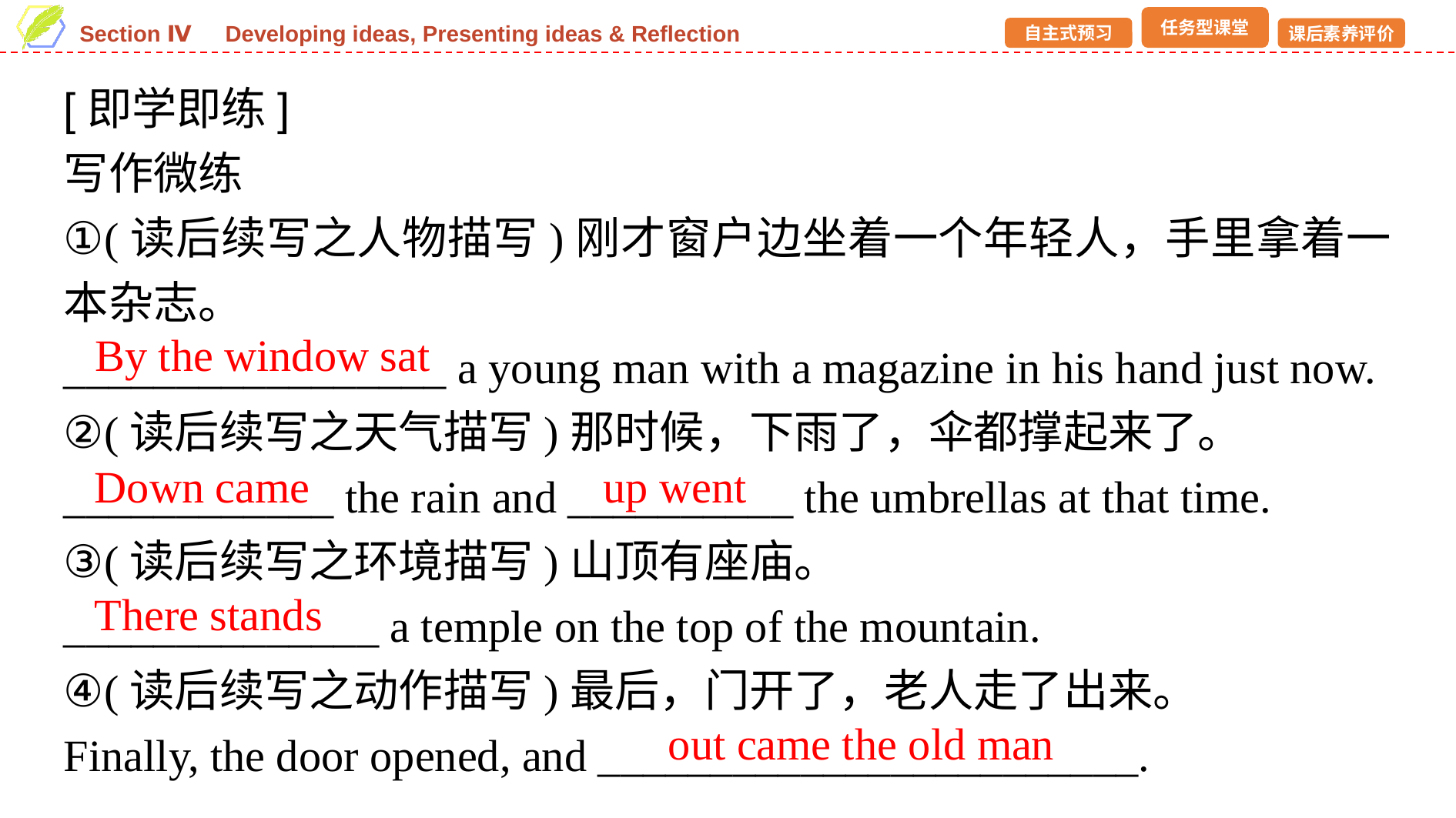

[即学即练]
写作微练
①(读后续写之人物描写)刚才窗户边坐着一个年轻人，手里拿着一本杂志。
_________________ a young man with a magazine in his hand just now.
②(读后续写之天气描写)那时候，下雨了，伞都撑起来了。
____________ the rain and __________ the umbrellas at that time.
③(读后续写之环境描写)山顶有座庙。
______________ a temple on the top of the mountain.
④(读后续写之动作描写)最后，门开了，老人走了出来。
Finally, the door opened, and ________________________.
By the window sat
Down came
up went
There stands
out came the old man